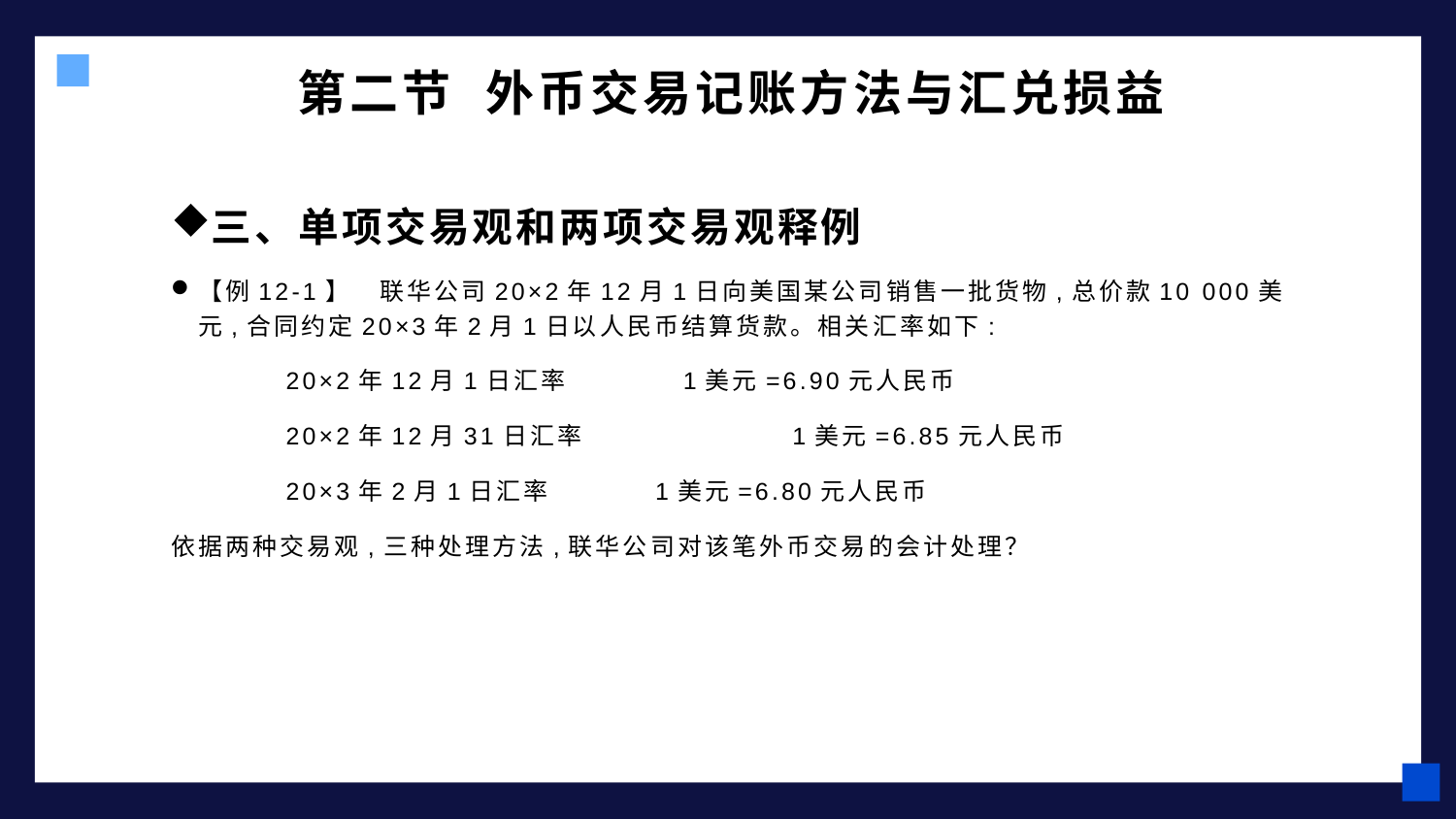

# 第二节  外币交易记账方法与汇兑损益
三、单项交易观和两项交易观释例
【例12-1】　联华公司20×2年12月1日向美国某公司销售一批货物,总价款10 000美元,合同约定20×3年2月1日以人民币结算货款。相关汇率如下:
　　　　20×2年12月1日汇率　　　　1美元=6.90元人民币
　　　　20×2年12月31日汇率　	    1美元=6.85元人民币
　　　　20×3年2月1日汇率　	     1美元=6.80元人民币
依据两种交易观,三种处理方法,联华公司对该笔外币交易的会计处理？